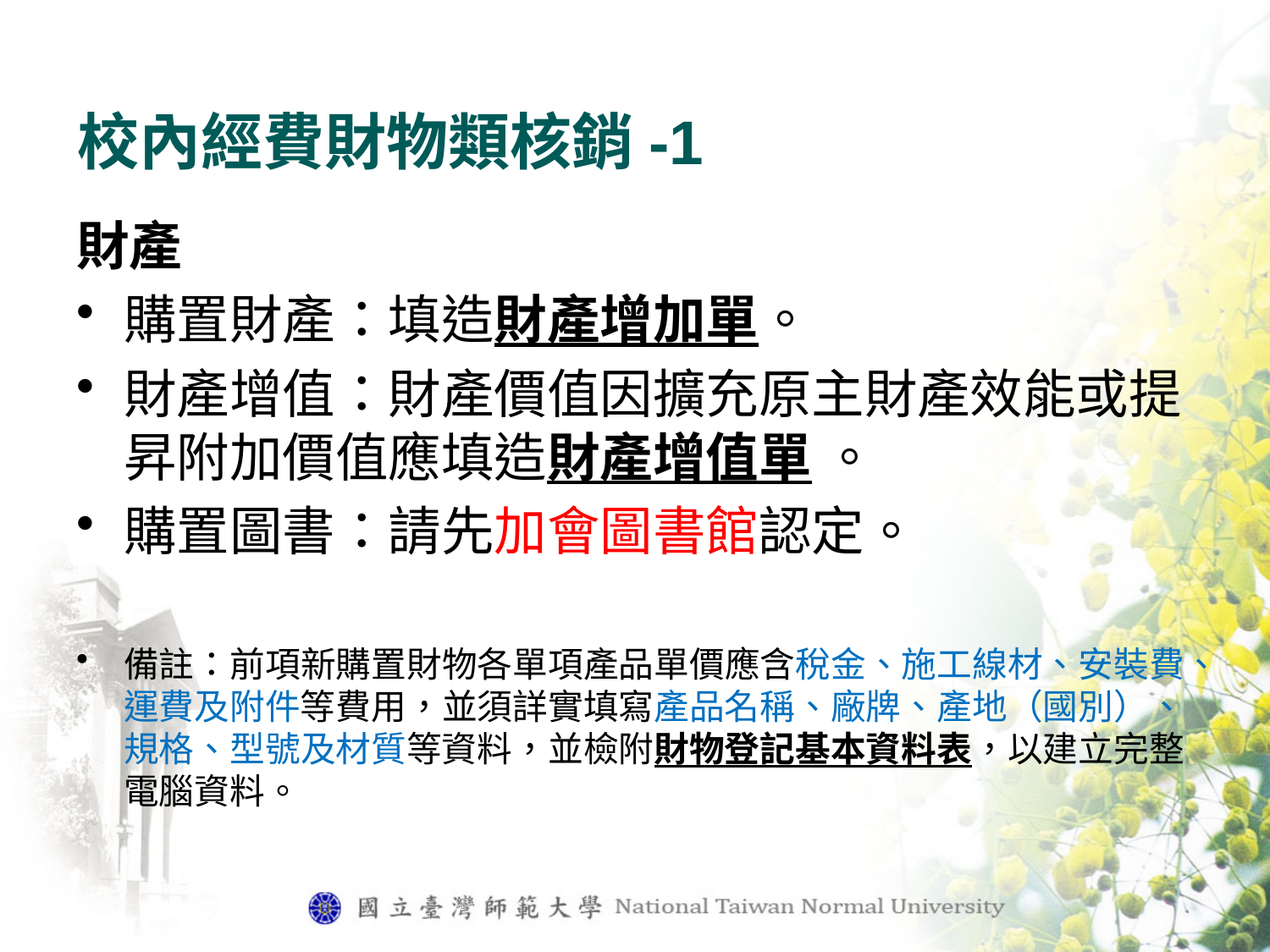

# 校內經費財物類核銷-1
財產
購置財產：填造財產增加單。
財產增值：財產價值因擴充原主財產效能或提昇附加價值應填造財產增值單 。
購置圖書：請先加會圖書館認定。

備註：前項新購置財物各單項產品單價應含稅金、施工線材、安裝費、運費及附件等費用，並須詳實填寫產品名稱、廠牌、產地（國別）、規格、型號及材質等資料，並檢附財物登記基本資料表，以建立完整電腦資料。